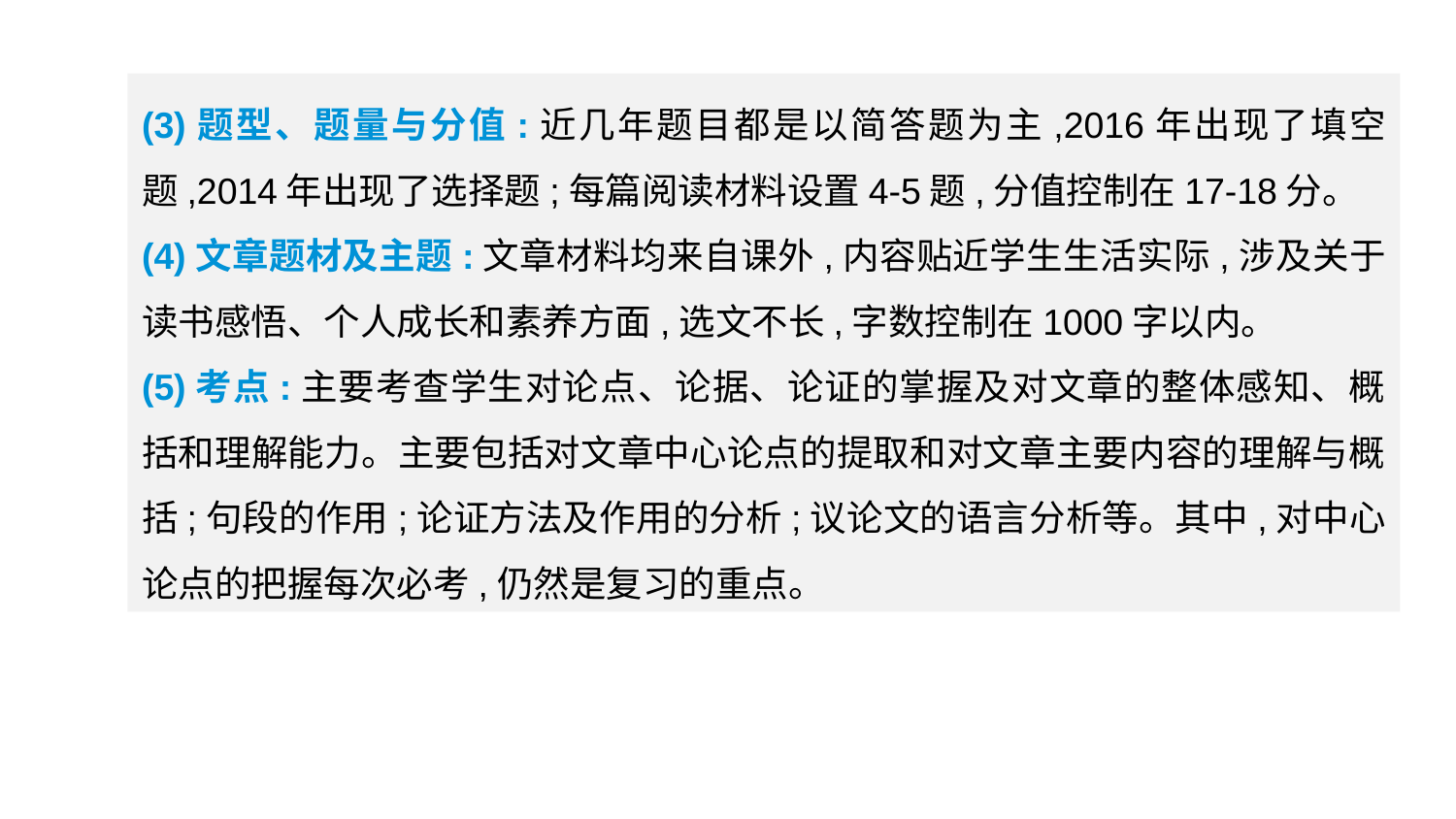

(3)题型、题量与分值:近几年题目都是以简答题为主,2016年出现了填空题,2014年出现了选择题;每篇阅读材料设置4-5题,分值控制在17-18分。
(4)文章题材及主题:文章材料均来自课外,内容贴近学生生活实际,涉及关于读书感悟、个人成长和素养方面,选文不长,字数控制在1000字以内。
(5)考点:主要考查学生对论点、论据、论证的掌握及对文章的整体感知、概括和理解能力。主要包括对文章中心论点的提取和对文章主要内容的理解与概括;句段的作用;论证方法及作用的分析;议论文的语言分析等。其中,对中心论点的把握每次必考,仍然是复习的重点。